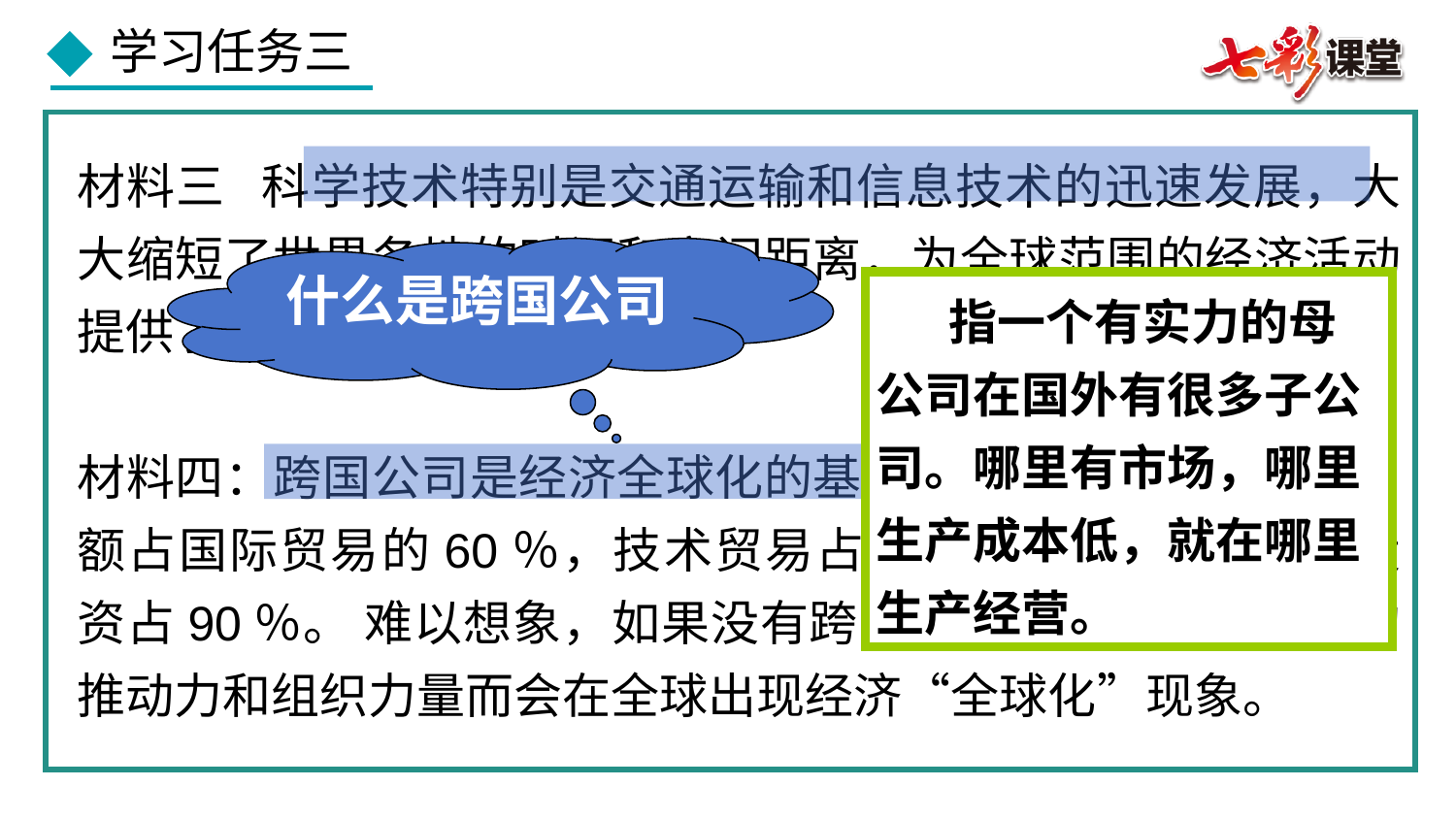

材料三   科学技术特别是交通运输和信息技术的迅速发展，大大缩短了世界各地的时间和空间距离，为全球范围的经济活动提供了便利条件。

材料四：跨国公司是经济全球化的基本力量，跨国公司的贸易额占国际贸易的60％，技术贸易占60—70％，对外直接投资占90％。 难以想象，如果没有跨国公司作为经济全球化的推动力和组织力量而会在全球出现经济“全球化”现象。

什么是跨国公司
指一个有实力的母公司在国外有很多子公司。哪里有市场，哪里生产成本低，就在哪里生产经营。